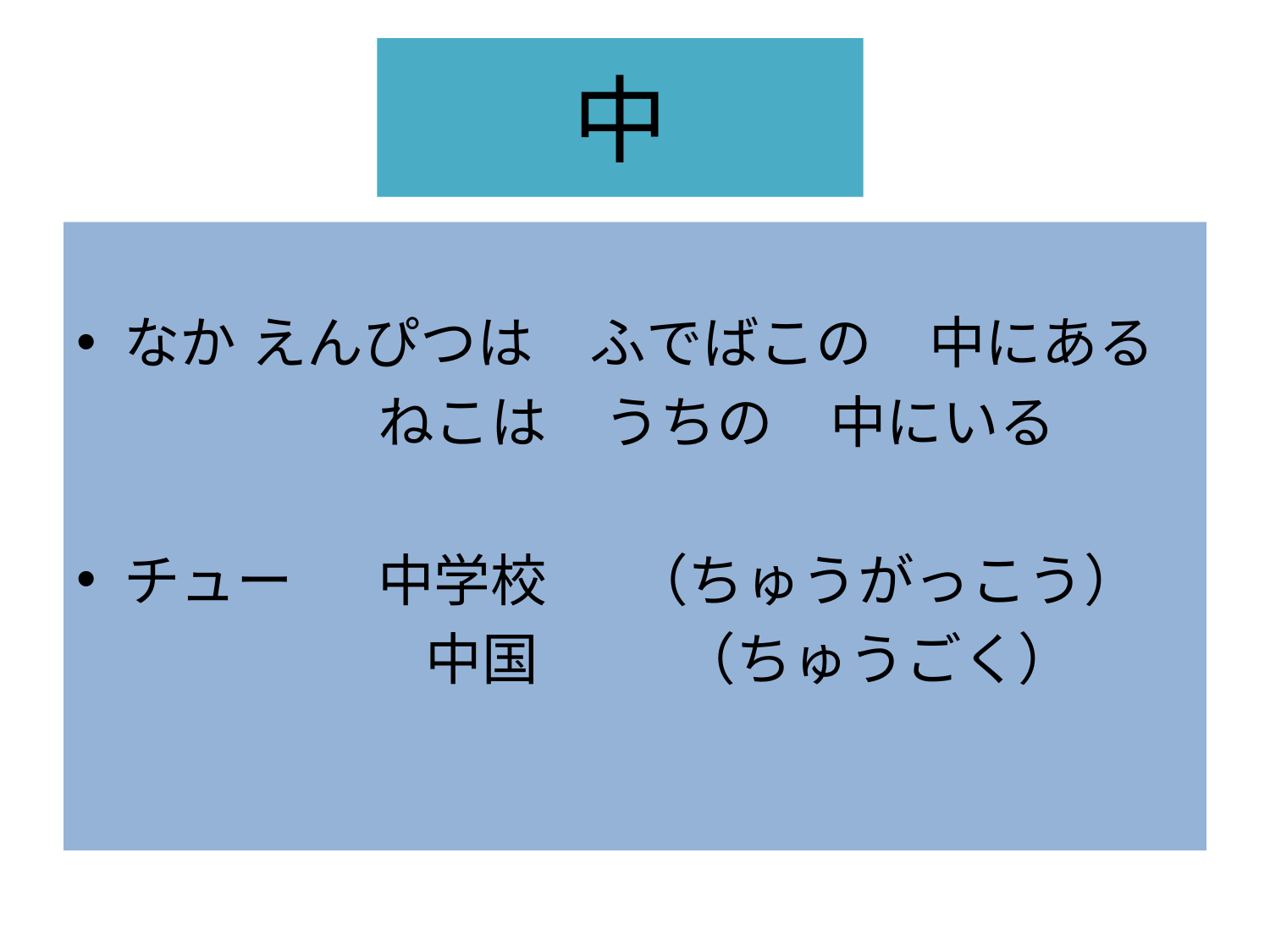

# 中

なか	えんぴつは　ふでばこの　中にある
			ねこは　うちの　中にいる

チュー	中学校　	（ちゅうがっこう）
		中国		（ちゅうごく）